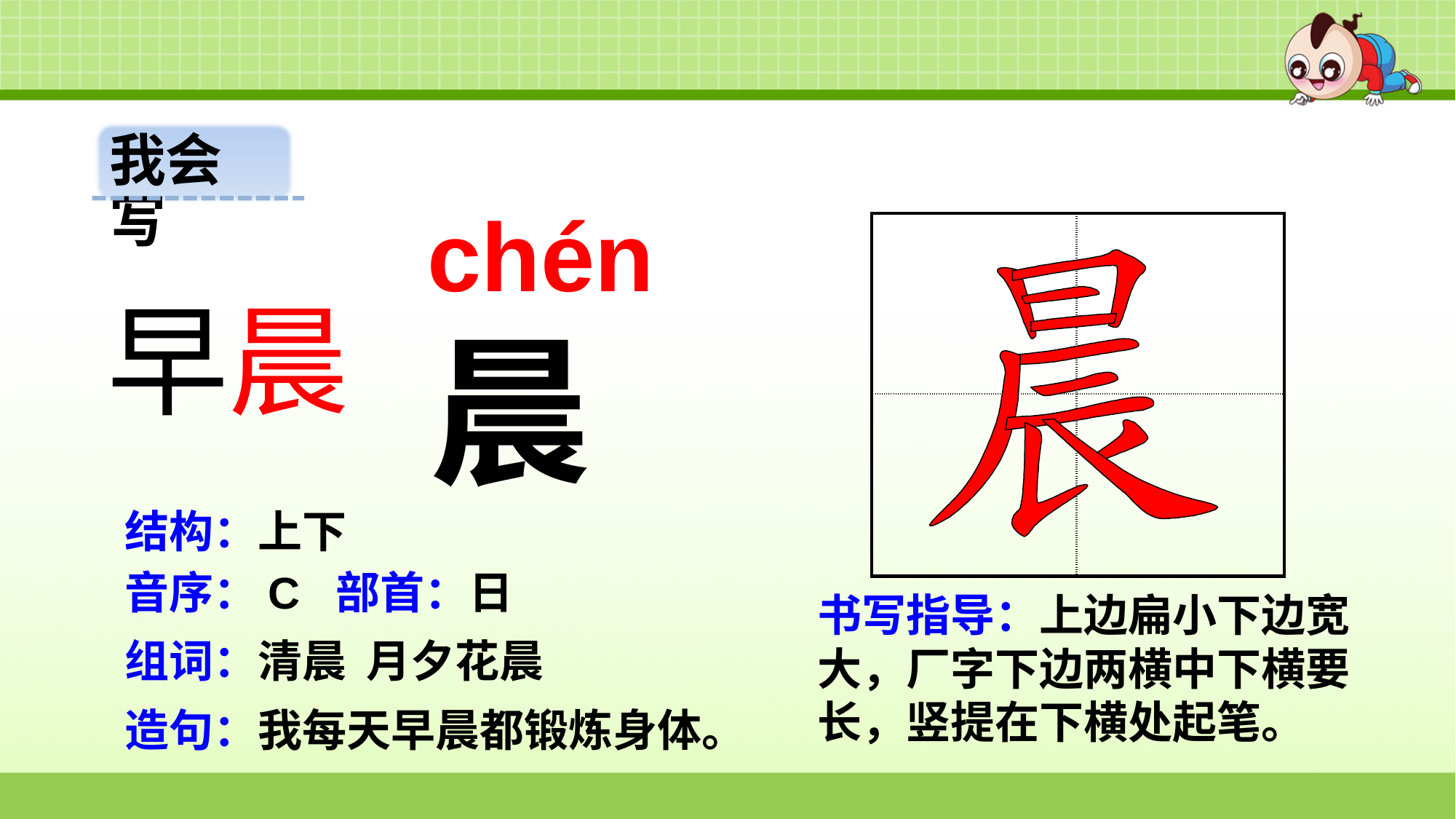

我会写

chén
|  |  |
| --- | --- |
|  |  |

早晨

晨

结构：上下
音序：C  部首：日
书写指导：上边扁小下边宽大，厂字下边两横中下横要长，竖提在下横处起笔。
组词：清晨  月夕花晨
造句：我每天早晨都锻炼身体。